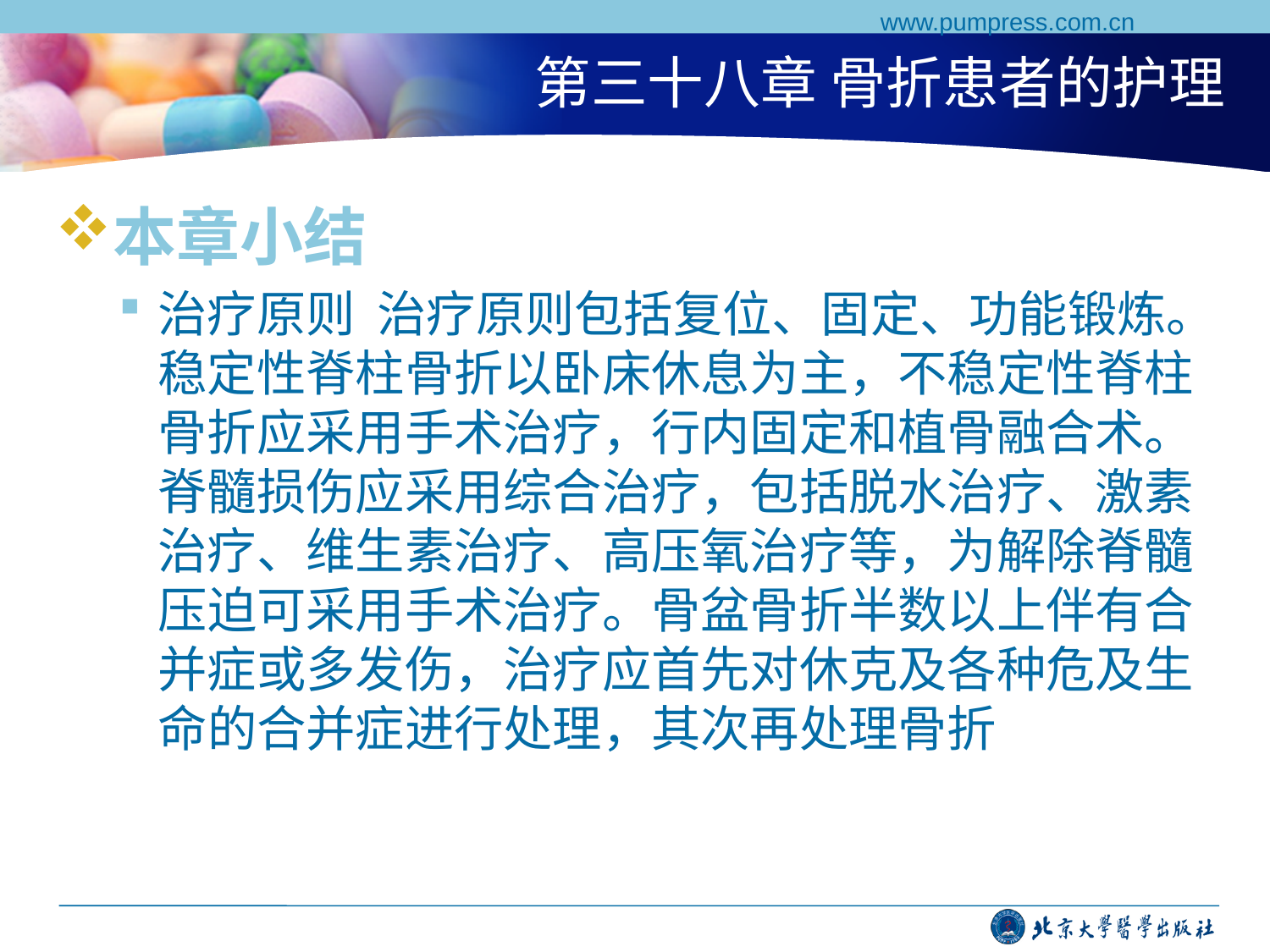

www.pumpress.com.cn
# 第三十八章 骨折患者的护理
本章小结
治疗原则  治疗原则包括复位、固定、功能锻炼。稳定性脊柱骨折以卧床休息为主，不稳定性脊柱骨折应采用手术治疗，行内固定和植骨融合术。脊髓损伤应采用综合治疗，包括脱水治疗、激素治疗、维生素治疗、高压氧治疗等，为解除脊髓压迫可采用手术治疗。骨盆骨折半数以上伴有合并症或多发伤，治疗应首先对休克及各种危及生命的合并症进行处理，其次再处理骨折